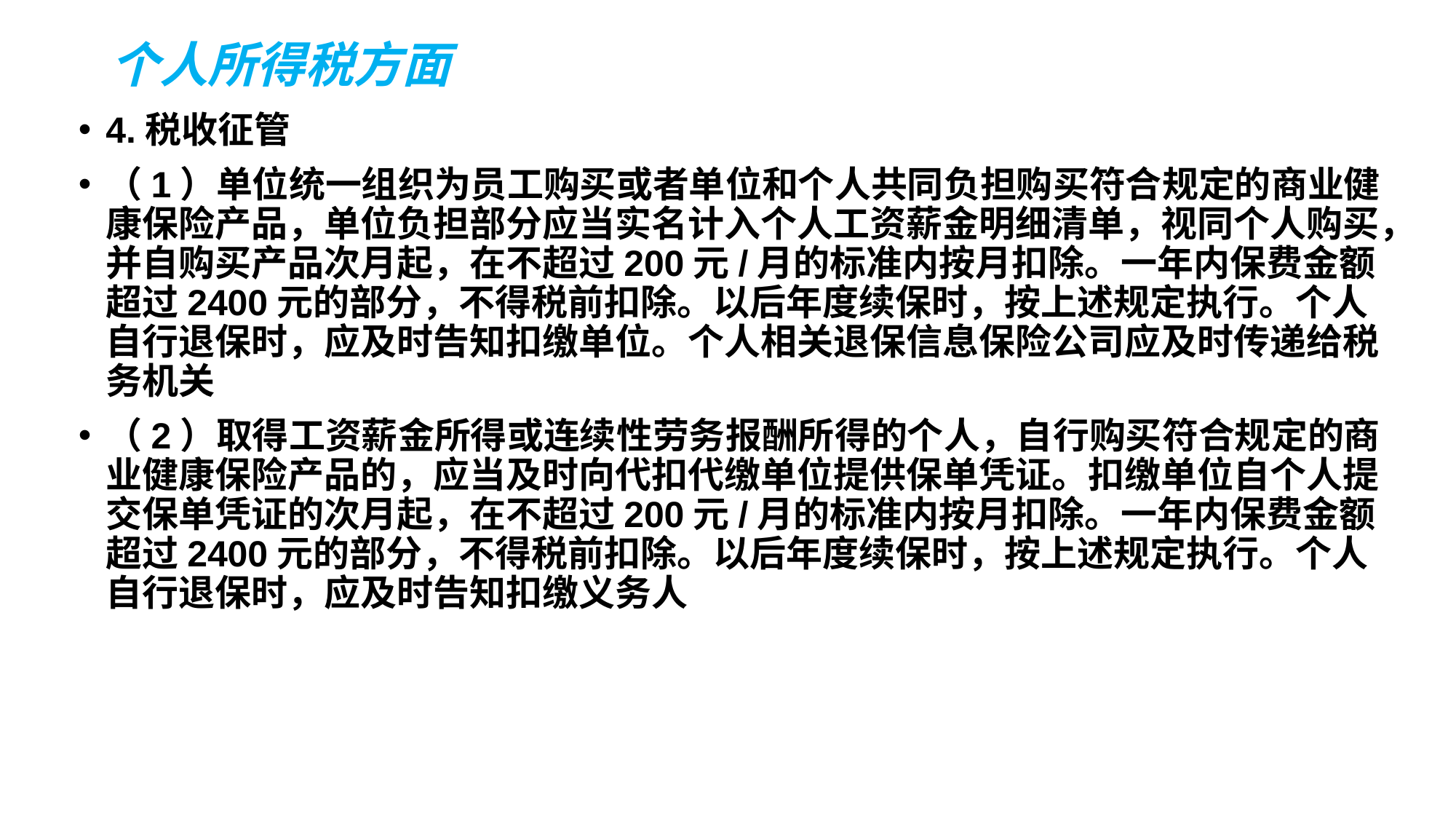

# 个人所得税方面
4.税收征管
（1）单位统一组织为员工购买或者单位和个人共同负担购买符合规定的商业健康保险产品，单位负担部分应当实名计入个人工资薪金明细清单，视同个人购买，并自购买产品次月起，在不超过200元/月的标准内按月扣除。一年内保费金额超过2400元的部分，不得税前扣除。以后年度续保时，按上述规定执行。个人自行退保时，应及时告知扣缴单位。个人相关退保信息保险公司应及时传递给税务机关
（2）取得工资薪金所得或连续性劳务报酬所得的个人，自行购买符合规定的商业健康保险产品的，应当及时向代扣代缴单位提供保单凭证。扣缴单位自个人提交保单凭证的次月起，在不超过200元/月的标准内按月扣除。一年内保费金额超过2400元的部分，不得税前扣除。以后年度续保时，按上述规定执行。个人自行退保时，应及时告知扣缴义务人